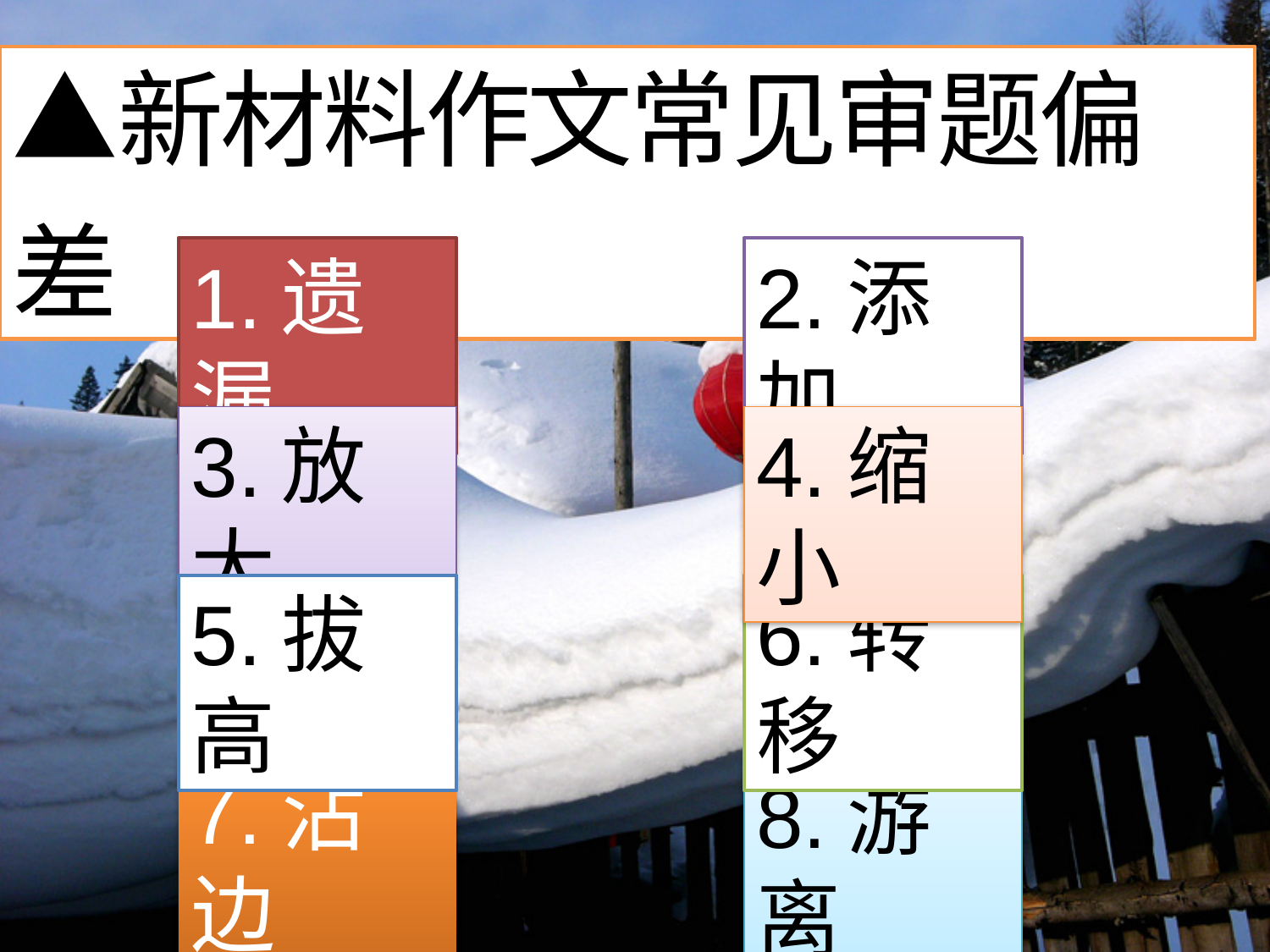

▲新材料作文常见审题偏差
1.遗漏
2.添加
3.放大
4.缩小
5.拔高
6.转移
7.沾边
8.游离